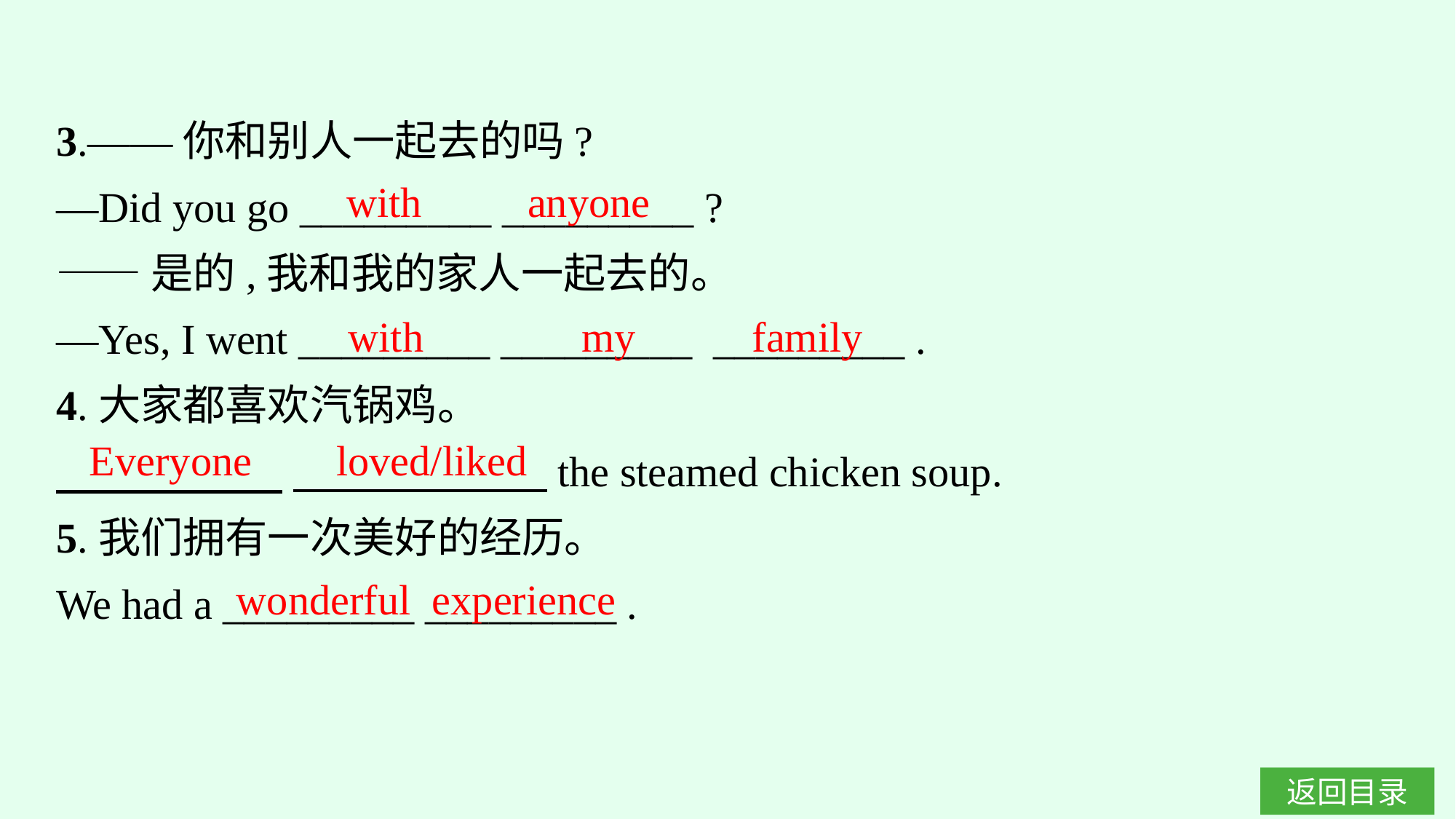

3.——你和别人一起去的吗?
—Did you go _________ _________ ?
——是的,我和我的家人一起去的。
—Yes, I went _________ _________  _________ .
4.大家都喜欢汽锅鸡。
　　　      　 　　　　　　the steamed chicken soup.
5.我们拥有一次美好的经历。
We had a _________ _________ .
with          anyone
with               my           family
Everyone        loved/liked
wonderful  experience